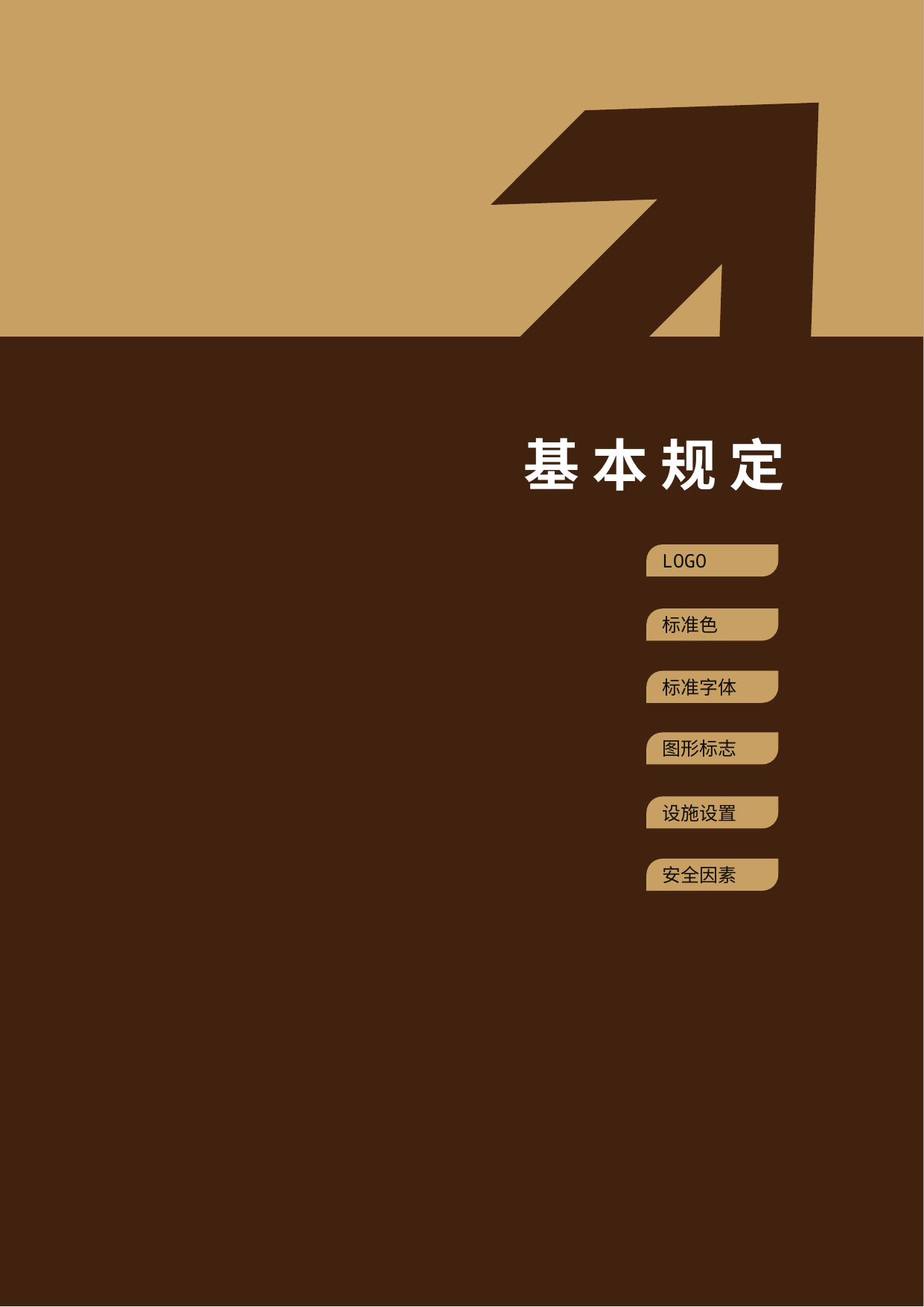

基 本 规 定
LOGO
标准色
标准字体
图形标志
设施设置
安全因素